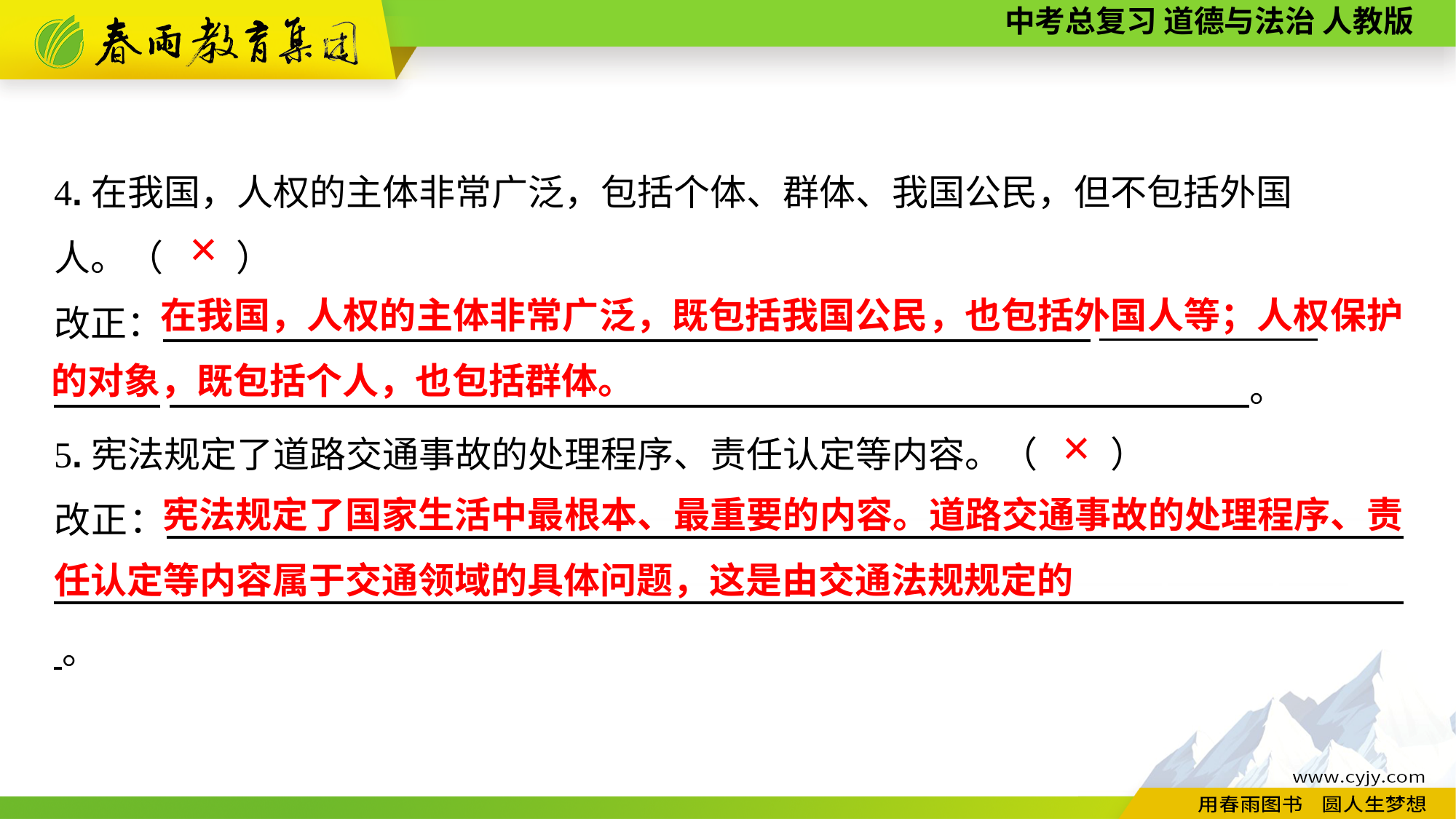

4.在我国，人权的主体非常广泛，包括个体、群体、我国公民，但不包括外国
人。（　　）
改正：　　　　　                                                                                           ____________
             　                                                                                                                           　。
5.宪法规定了道路交通事故的处理程序、责任认定等内容。（　　）
改正：　　　　　　——————————————————————————————————————————————————————————————        。
✕
            在我国，人权的主体非常广泛，既包括我国公民，也包括外国人等；人权保护的对象，既包括个人，也包括群体。
✕
            宪法规定了国家生活中最根本、最重要的内容。道路交通事故的处理程序、责任认定等内容属于交通领域的具体问题，这是由交通法规规定的